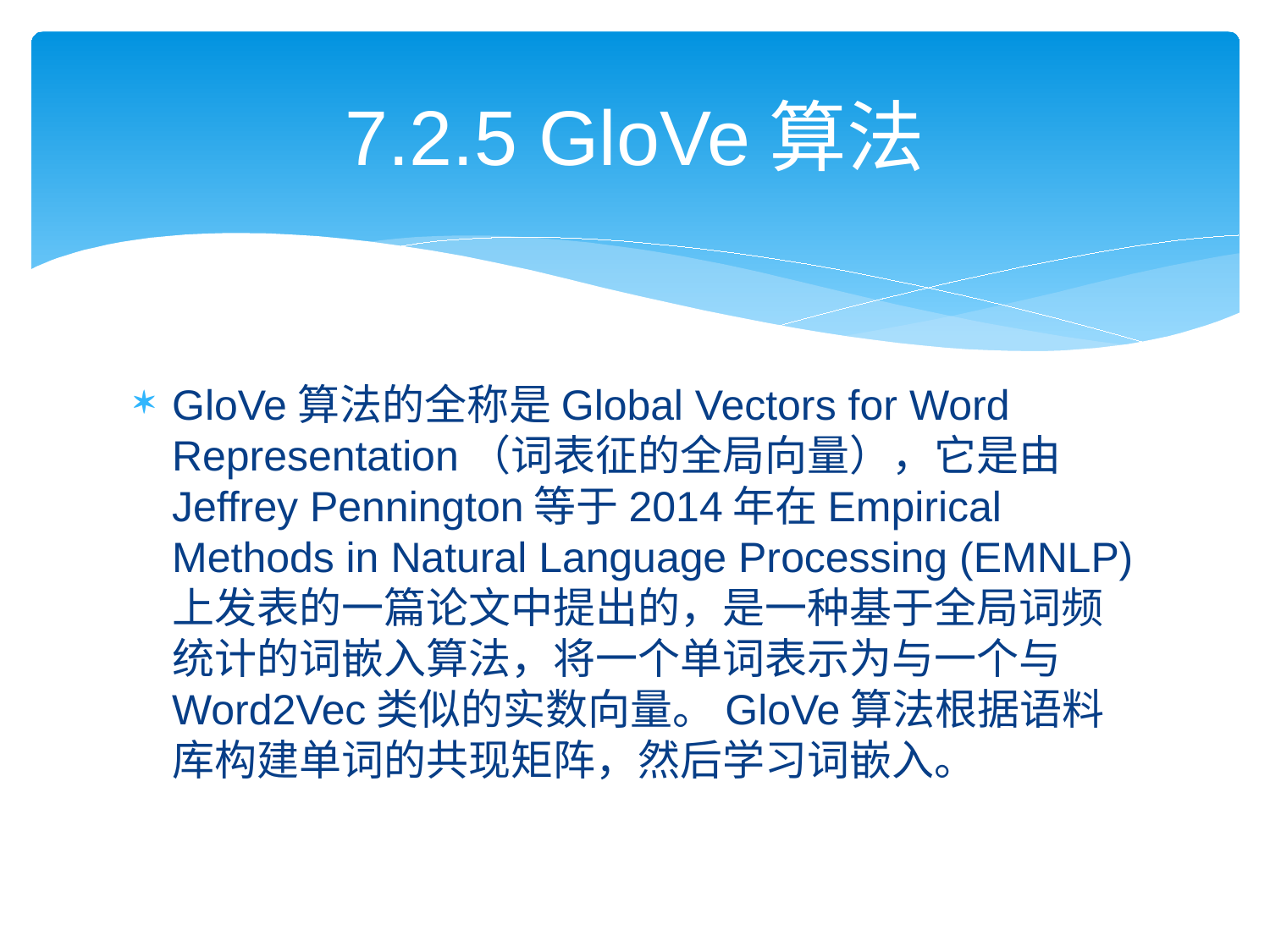

# 7.2.5 GloVe算法
GloVe算法的全称是Global Vectors for Word Representation（词表征的全局向量），它是由Jeffrey Pennington等于2014年在Empirical Methods in Natural Language Processing (EMNLP)上发表的一篇论文中提出的，是一种基于全局词频统计的词嵌入算法，将一个单词表示为与一个与Word2Vec类似的实数向量。GloVe算法根据语料库构建单词的共现矩阵，然后学习词嵌入。